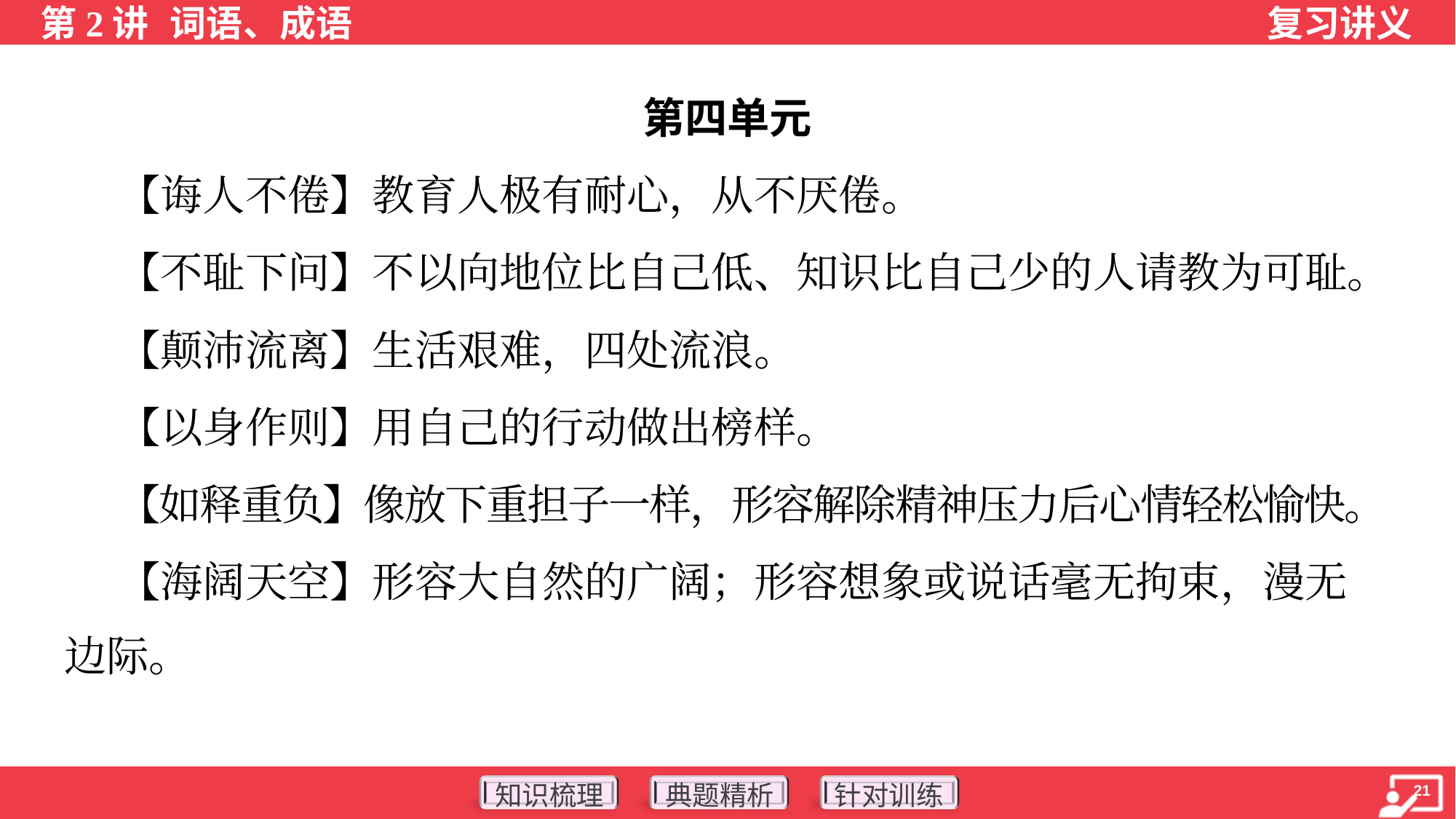

第四单元
    【诲人不倦】教育人极有耐心，从不厌倦。
    【不耻下问】不以向地位比自己低、知识比自己少的人请教为可耻。
    【颠沛流离】生活艰难，四处流浪。
    【以身作则】用自己的行动做出榜样。
    【如释重负】像放下重担子一样，形容解除精神压力后心情轻松愉快。
    【海阔天空】形容大自然的广阔；形容想象或说话毫无拘束，漫无
边际。